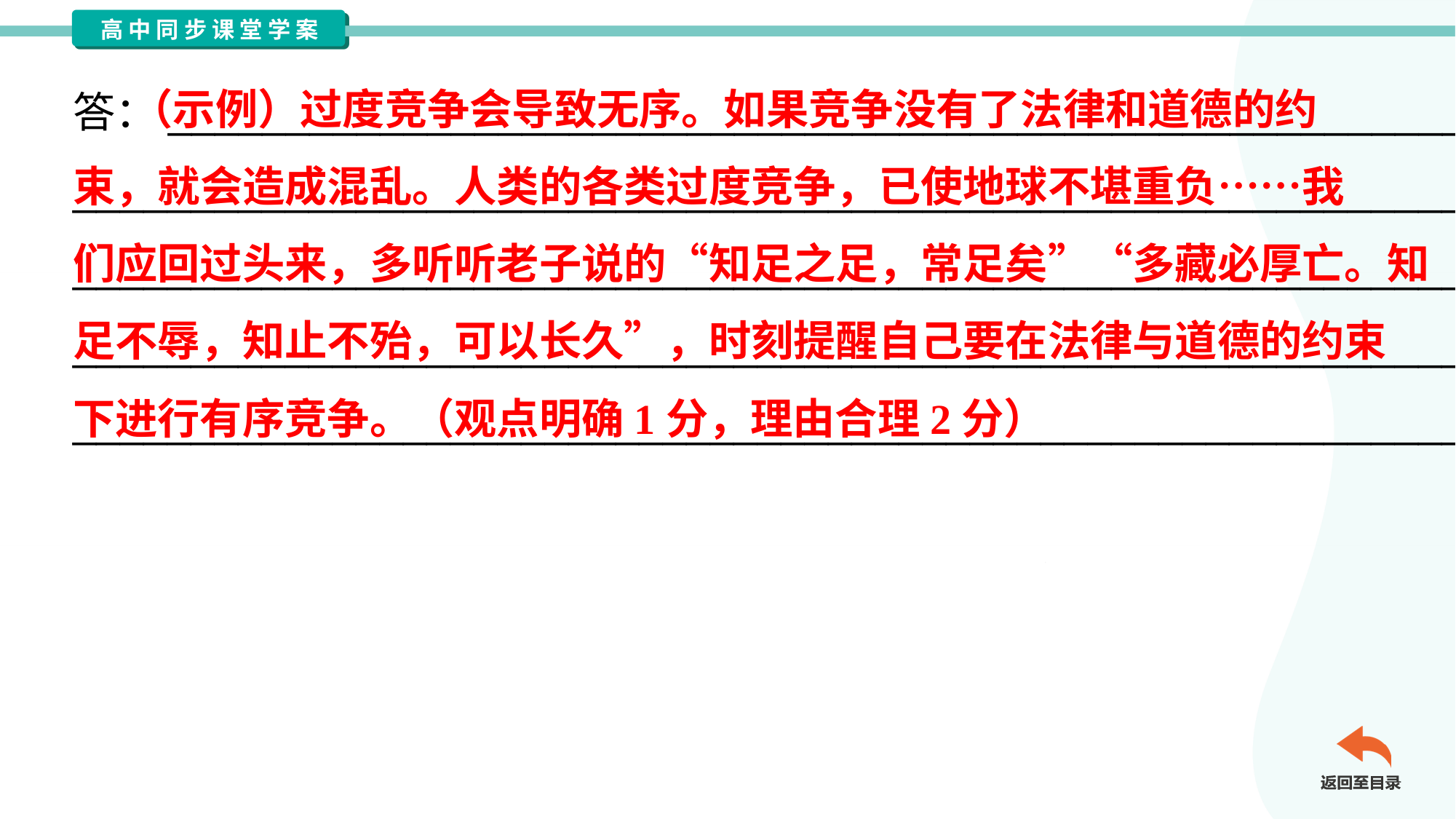

（示例）过度竞争会导致无序。如果竞争没有了法律和道德的约
束，就会造成混乱。人类的各类过度竞争，已使地球不堪重负……我
们应回过头来，多听听老子说的“知足之足，常足矣”“多藏必厚亡。知
足不辱，知止不殆，可以长久”，时刻提醒自己要在法律与道德的约束
下进行有序竞争。（观点明确1分，理由合理2分）
答：_________________________________________________________
_____________________________________________________________
_____________________________________________________________
_____________________________________________________________
_____________________________________________________________